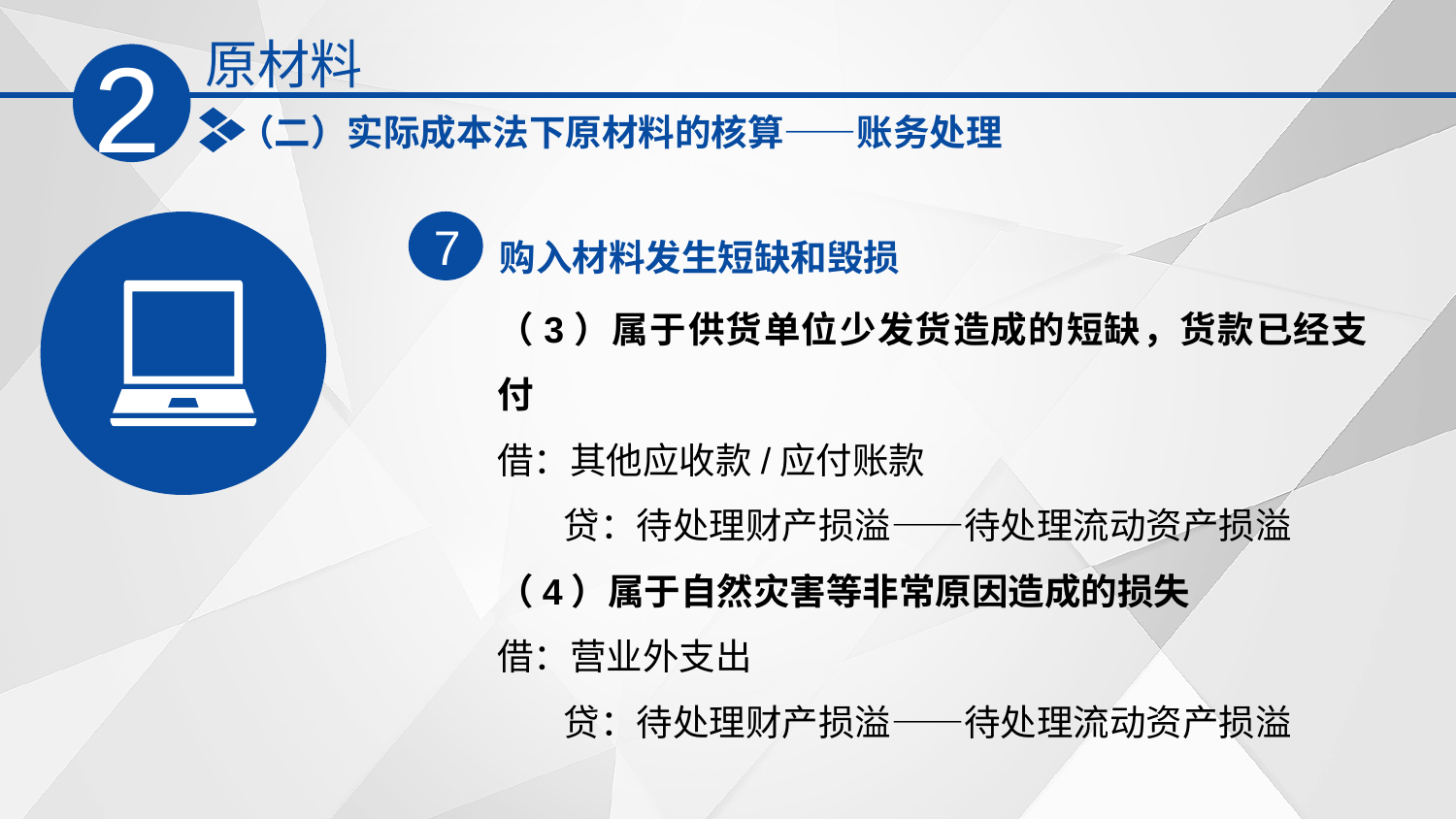

原材料
2

（二）实际成本法下原材料的核算——账务处理

购入材料发生短缺和毁损
7

（3）属于供货单位少发货造成的短缺，货款已经支付
借：其他应收款/应付账款
       贷：待处理财产损溢——待处理流动资产损溢
（4）属于自然灾害等非常原因造成的损失
借：营业外支出
       贷：待处理财产损溢——待处理流动资产损溢